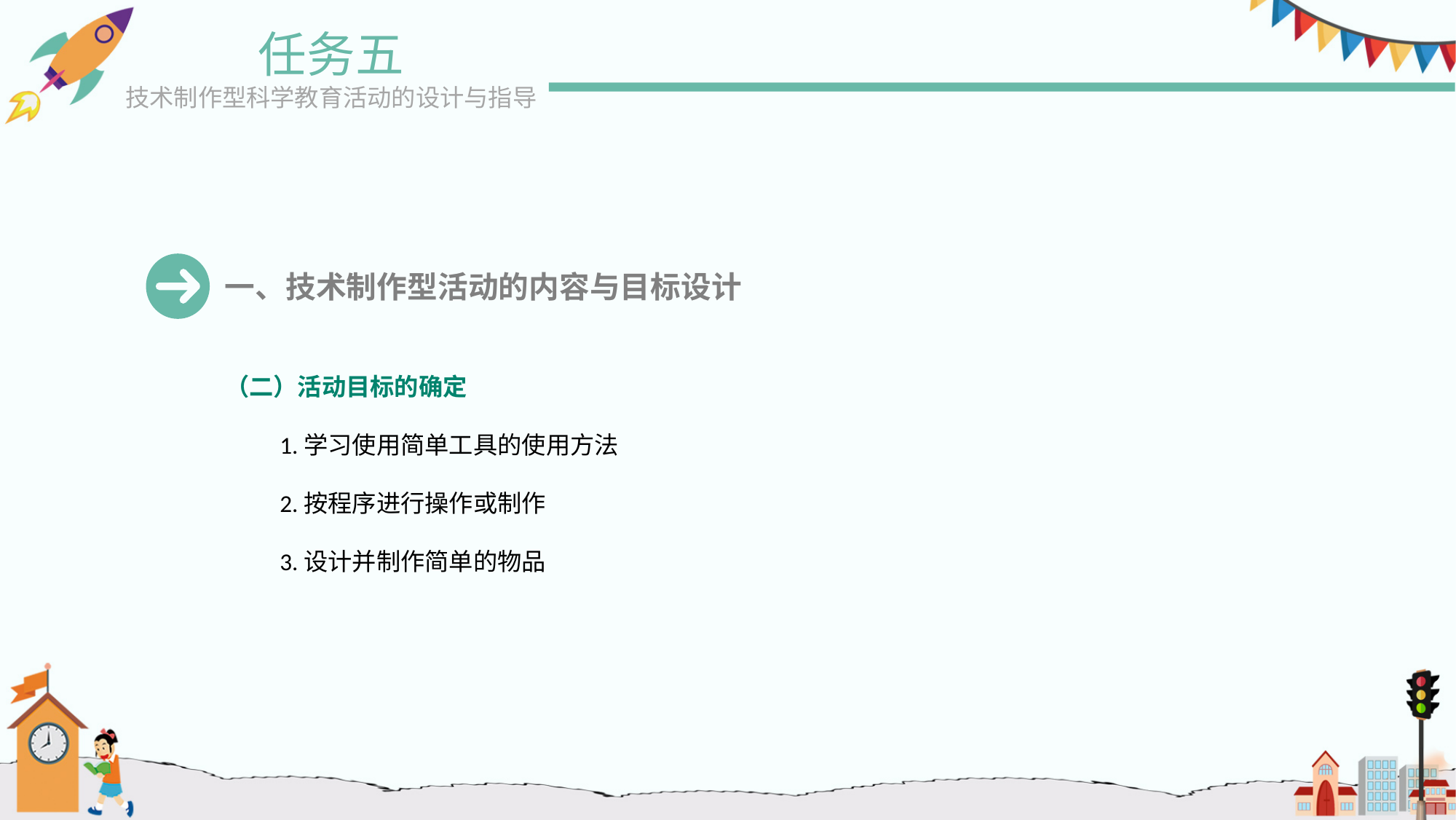

任务五
技术制作型科学教育活动的设计与指导

一、技术制作型活动的内容与目标设计
（二）活动目标的确定
1.学习使用简单工具的使用方法
2.按程序进行操作或制作
3.设计并制作简单的物品